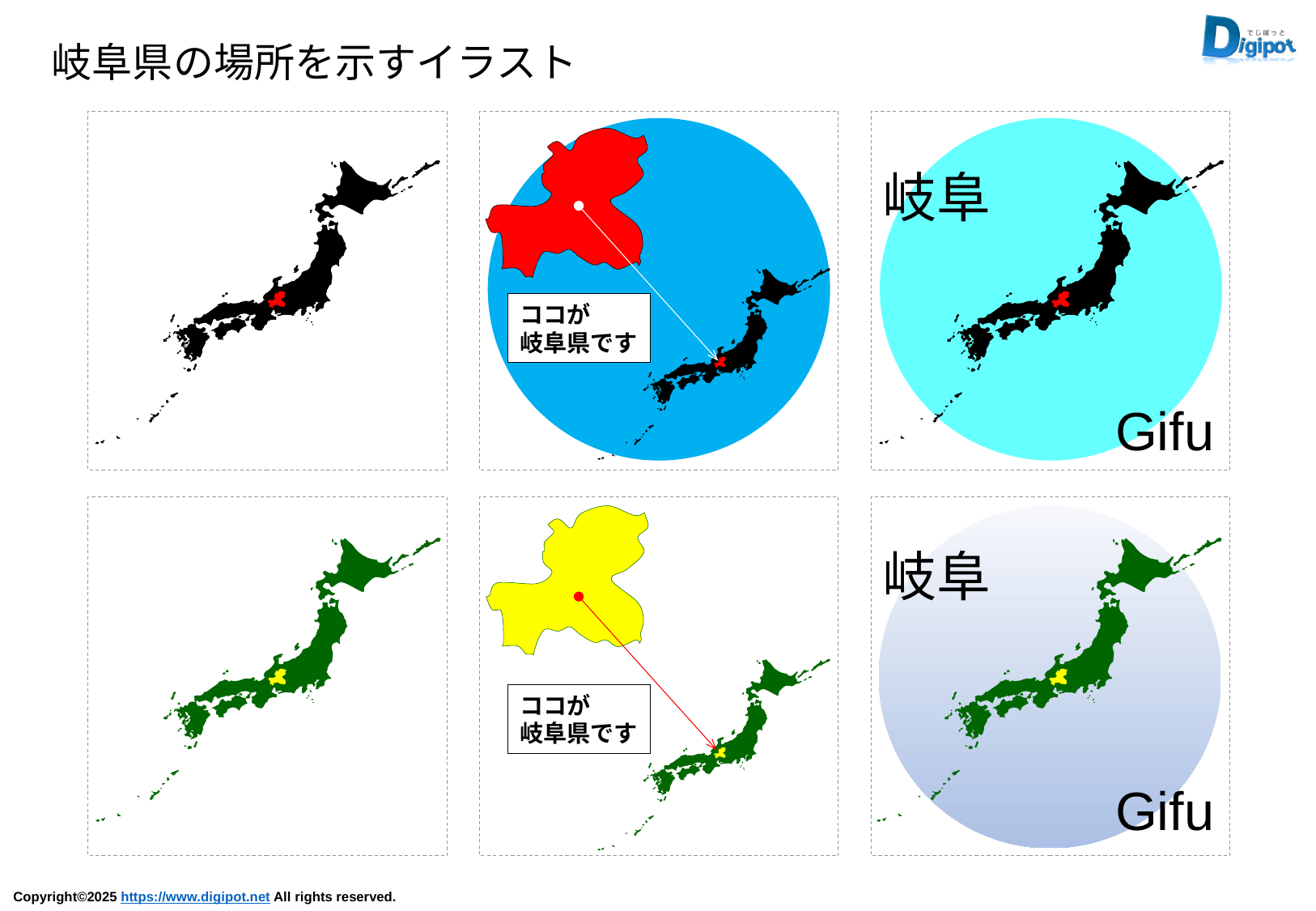

岐阜県の場所を示すイラスト

ココが
岐阜県です

岐阜

Gifu

ココが
岐阜県です

岐阜

Gifu